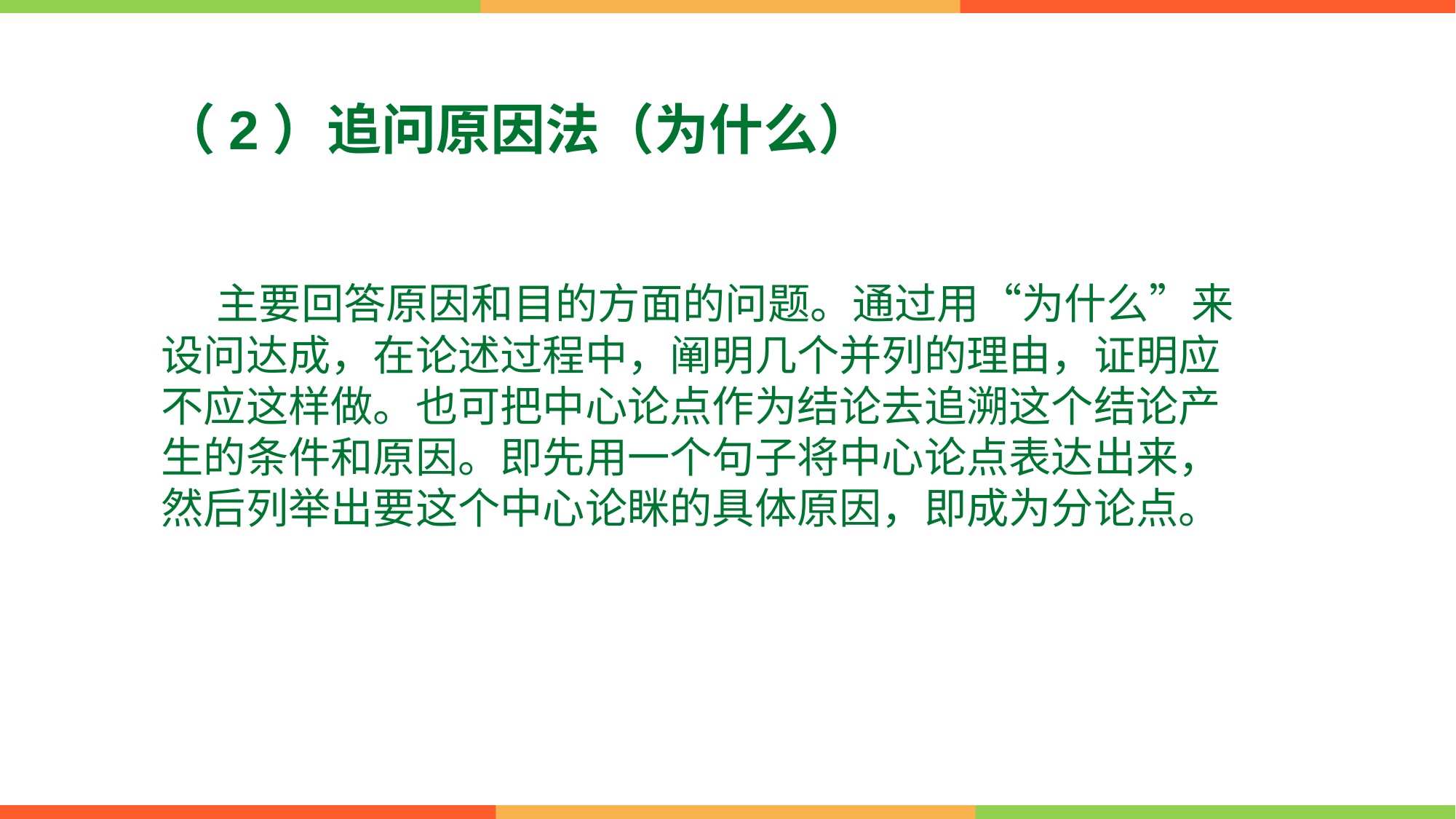

（2）追问原因法（为什么）

    主要回答原因和目的方面的问题。通过用“为什么”来设问达成，在论述过程中，阐明几个并列的理由，证明应不应这样做。也可把中心论点作为结论去追溯这个结论产生的条件和原因。即先用一个句子将中心论点表达出来，然后列举出要这个中心论眯的具体原因，即成为分论点。